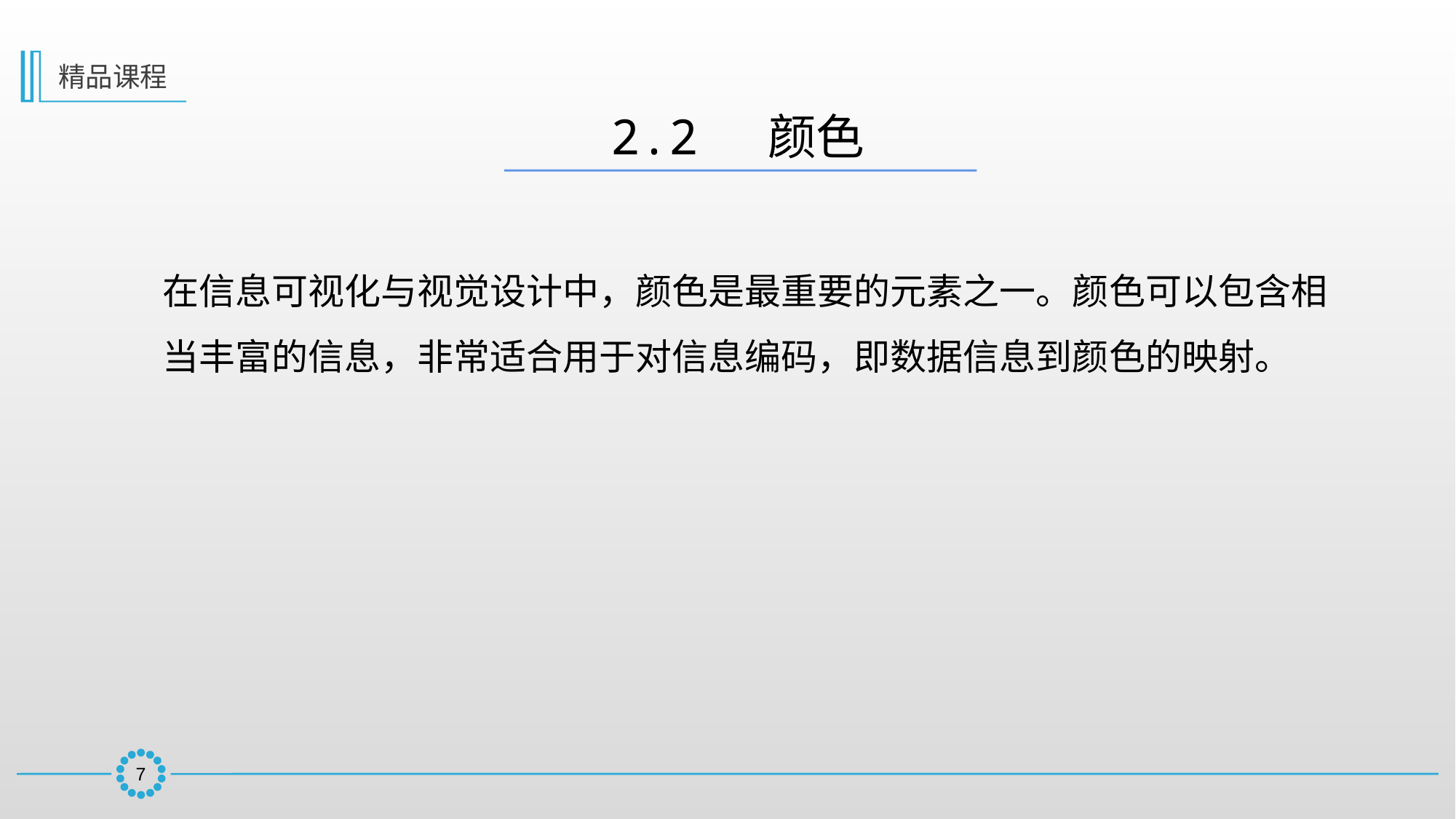

精品课程
2.2  颜色

在信息可视化与视觉设计中，颜色是最重要的元素之一。颜色可以包含相当丰富的信息，非常适合用于对信息编码，即数据信息到颜色的映射。

7